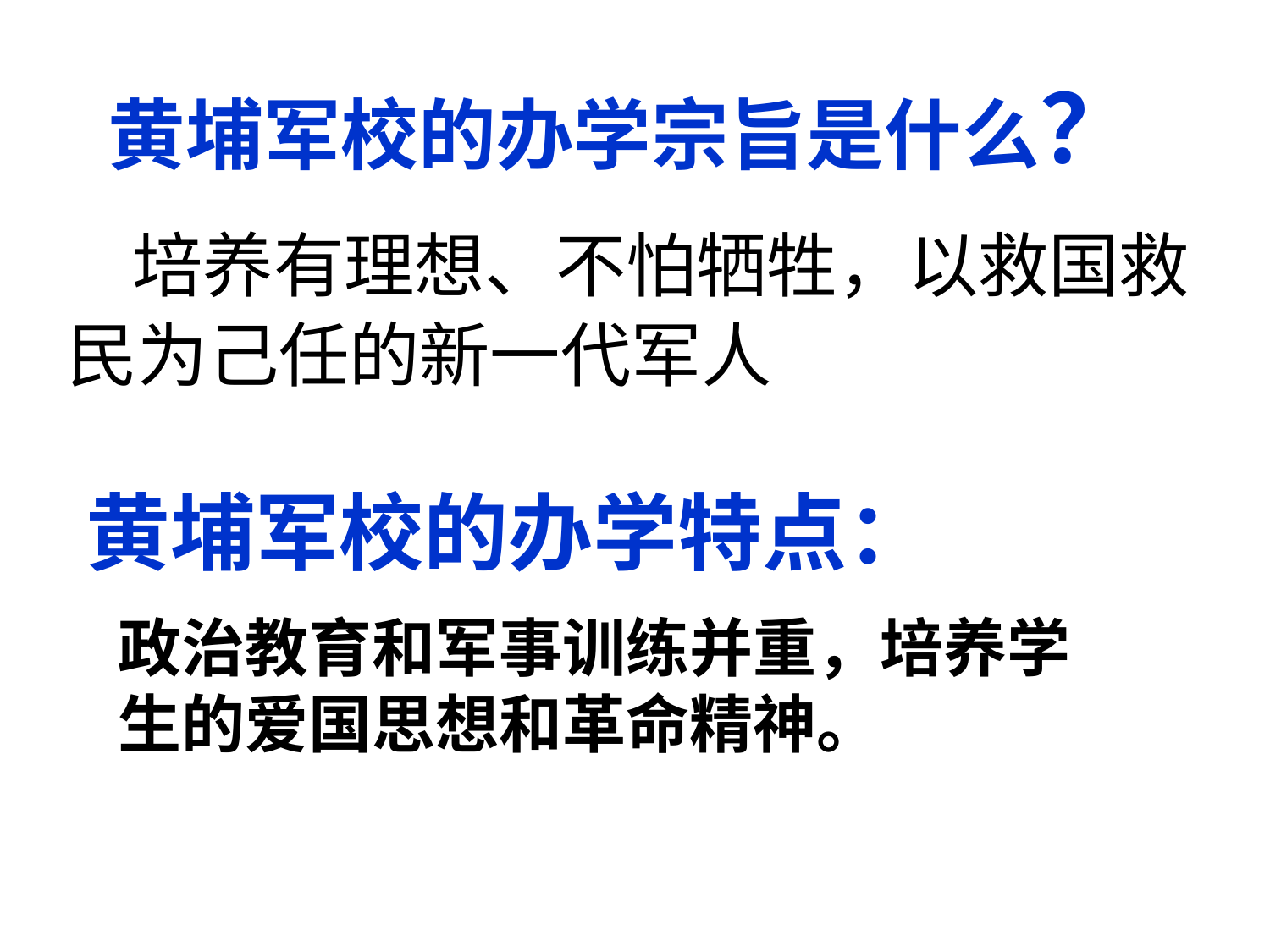

黄埔军校的办学宗旨是什么？
  培养有理想、不怕牺牲，以救国救民为己任的新一代军人
黄埔军校的办学特点：
政治教育和军事训练并重，培养学生的爱国思想和革命精神。